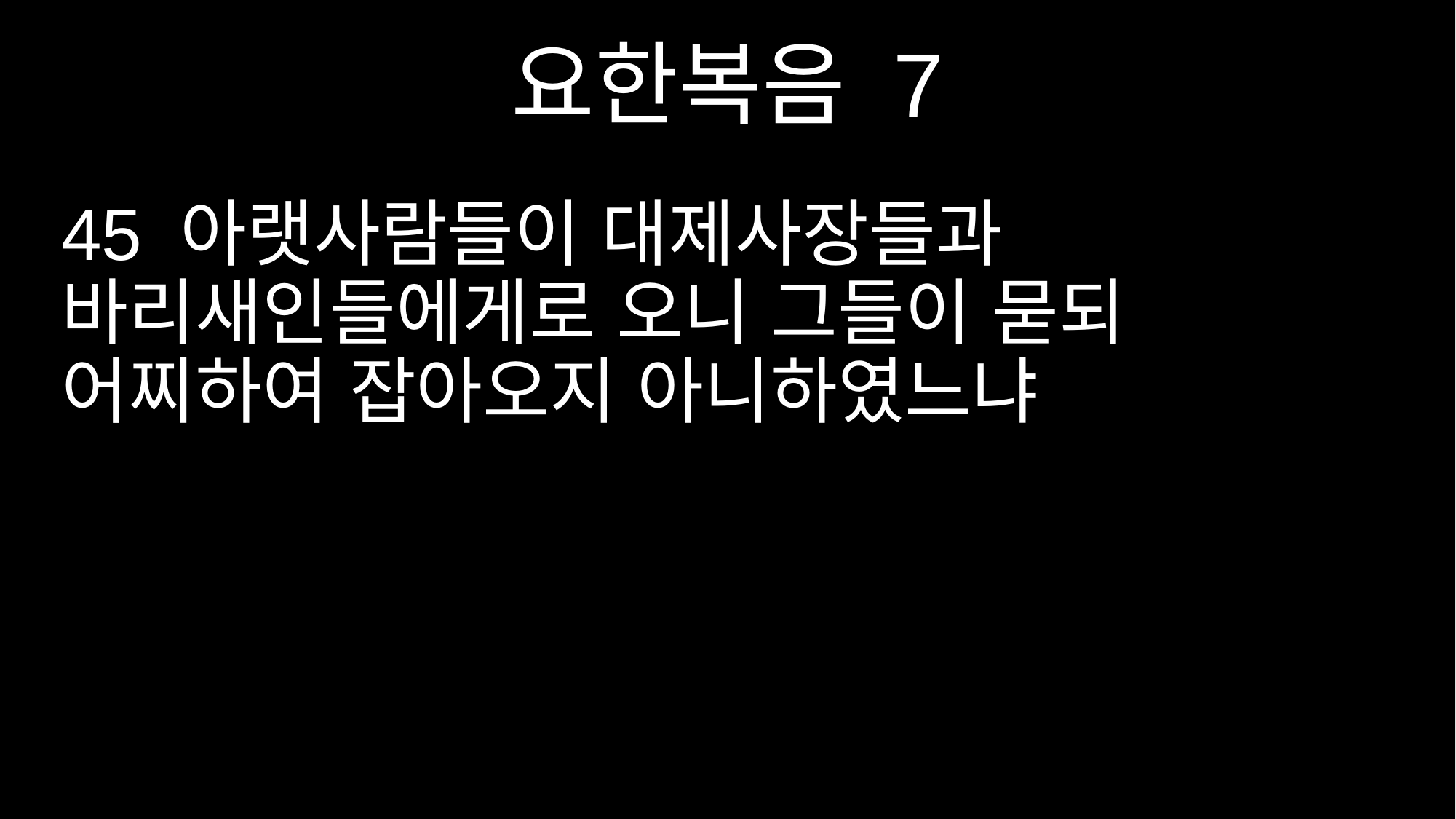

요한복음 7
45 아랫사람들이 대제사장들과 바리새인들에게로 오니 그들이 묻되 어찌하여 잡아오지 아니하였느냐